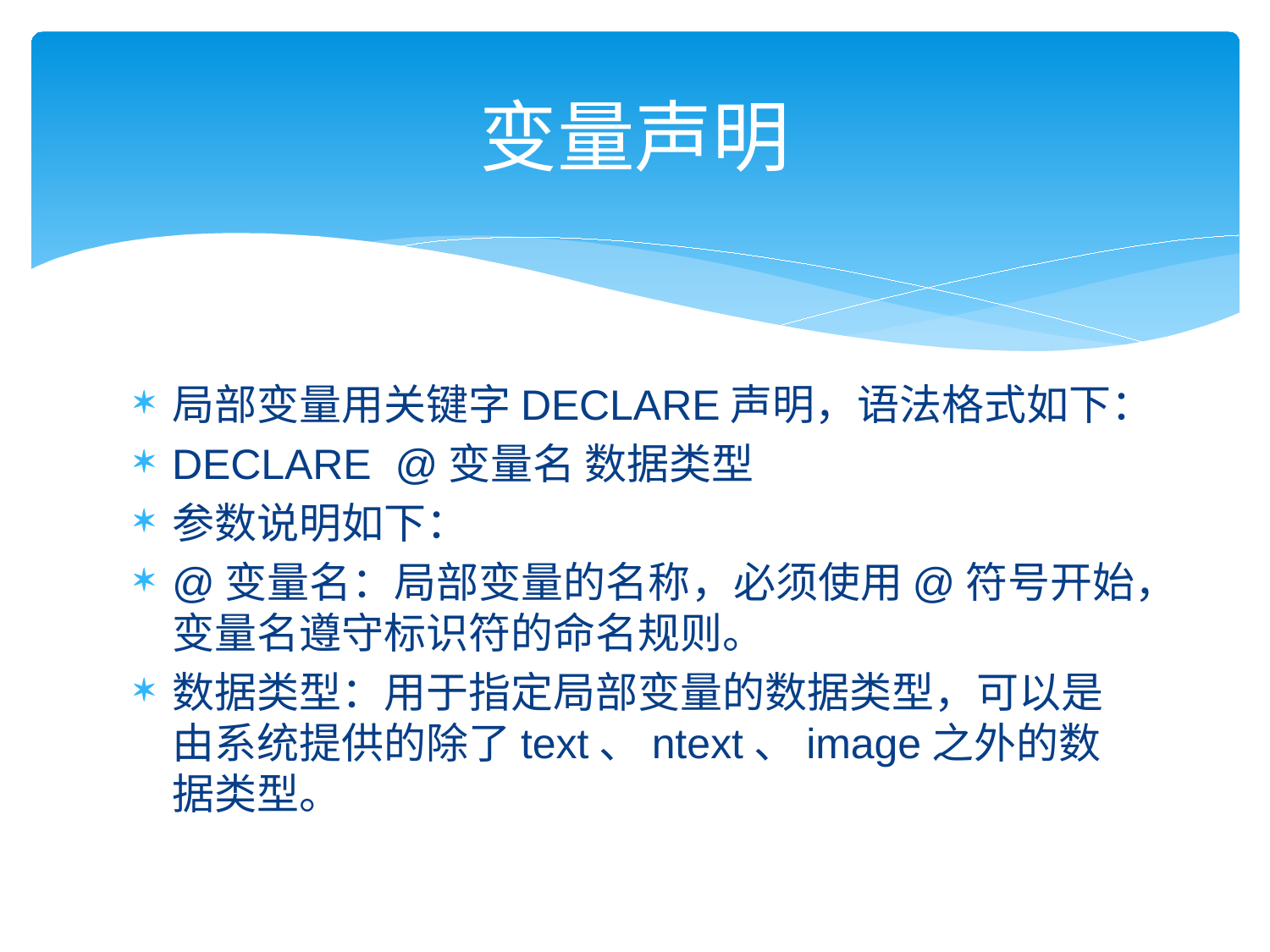

# 变量声明
局部变量用关键字DECLARE声明，语法格式如下：
DECLARE  @变量名 数据类型
参数说明如下：
@变量名：局部变量的名称，必须使用@符号开始，变量名遵守标识符的命名规则。
数据类型：用于指定局部变量的数据类型，可以是由系统提供的除了text、ntext、image之外的数据类型。